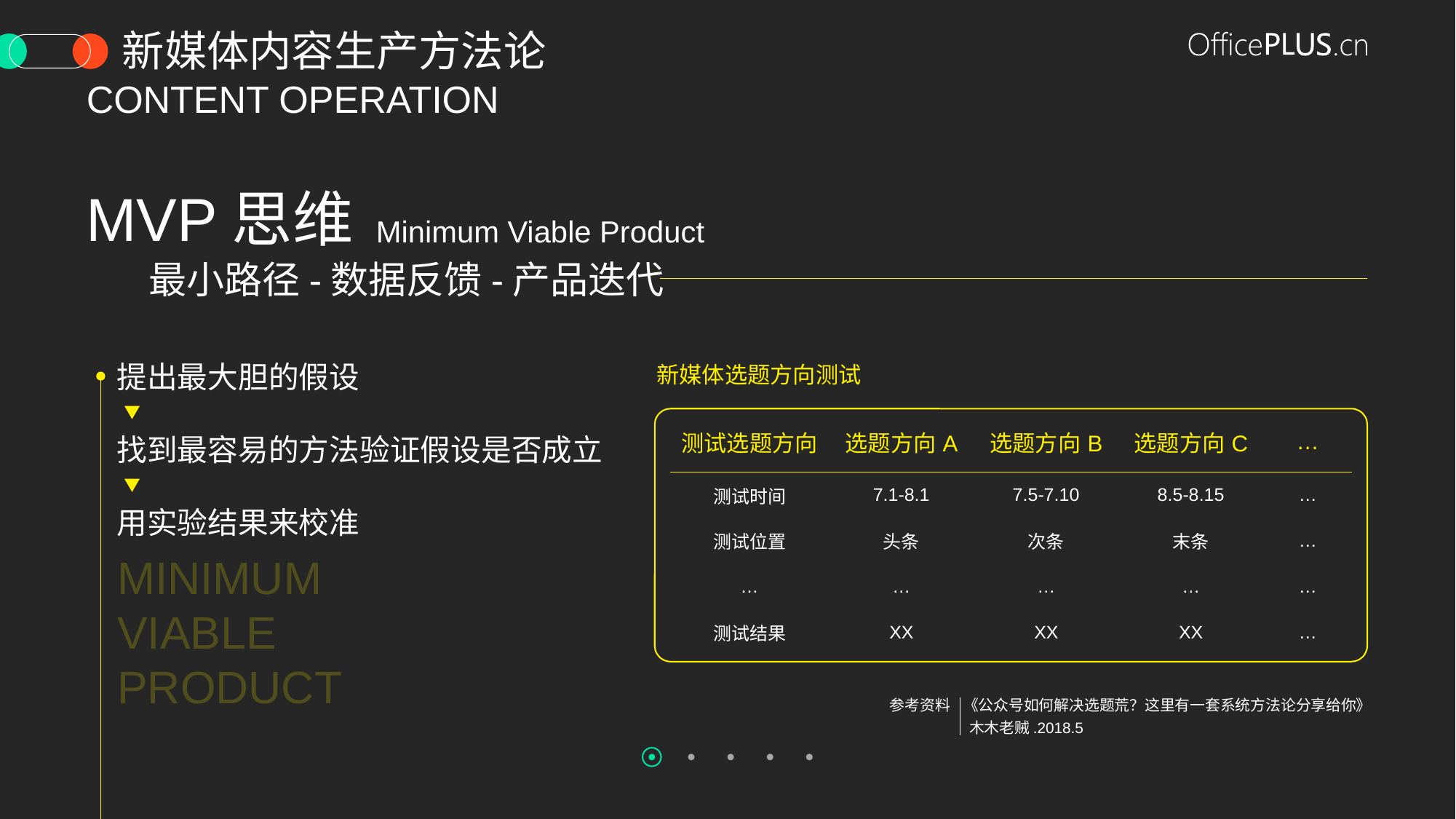

新媒体内容生产方法论
Content operation
MVP思维
Minimum Viable Product
最小路径-数据反馈-产品迭代
提出最大胆的假设
新媒体选题方向测试

| 测试选题方向 | 选题方向A | 选题方向B | 选题方向C | … |
| --- | --- | --- | --- | --- |
| 测试时间 | 7.1-8.1 | 7.5-7.10 | 8.5-8.15 | … |
| 测试位置 | 头条 | 次条 | 末条 | … |
| … | … | … | … | … |
| 测试结果 | XX | XX | XX | … |
找到最容易的方法验证假设是否成立

用实验结果来校准
Minimum
Viable
Product
参考资料
《公众号如何解决选题荒？这里有一套系统方法论分享给你》
木木老贼.2018.5